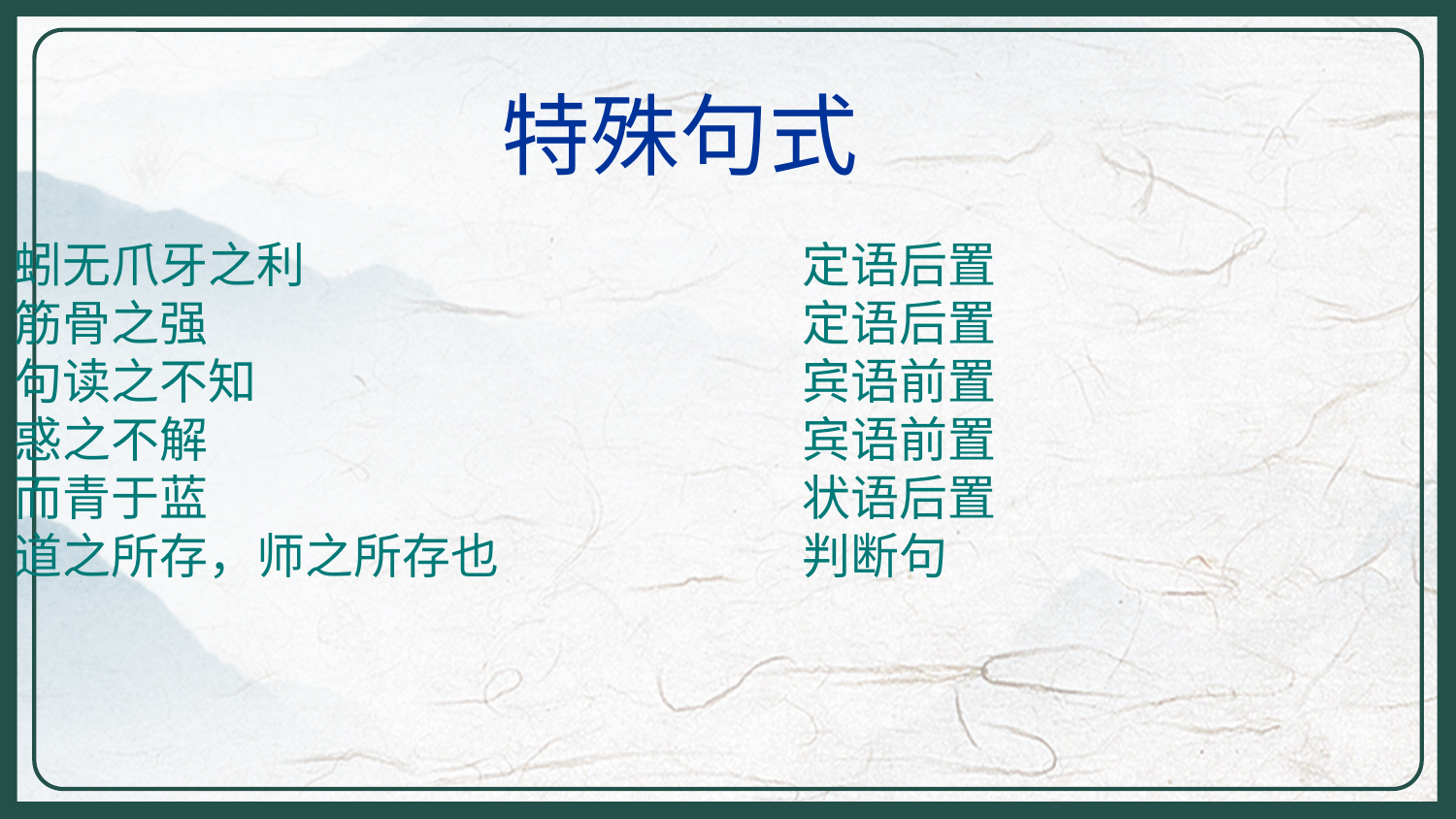

特殊句式
蚓无爪牙之利
筋骨之强
句读之不知
惑之不解
而青于蓝
道之所存，师之所存也
定语后置
定语后置
宾语前置
宾语前置
状语后置
判断句